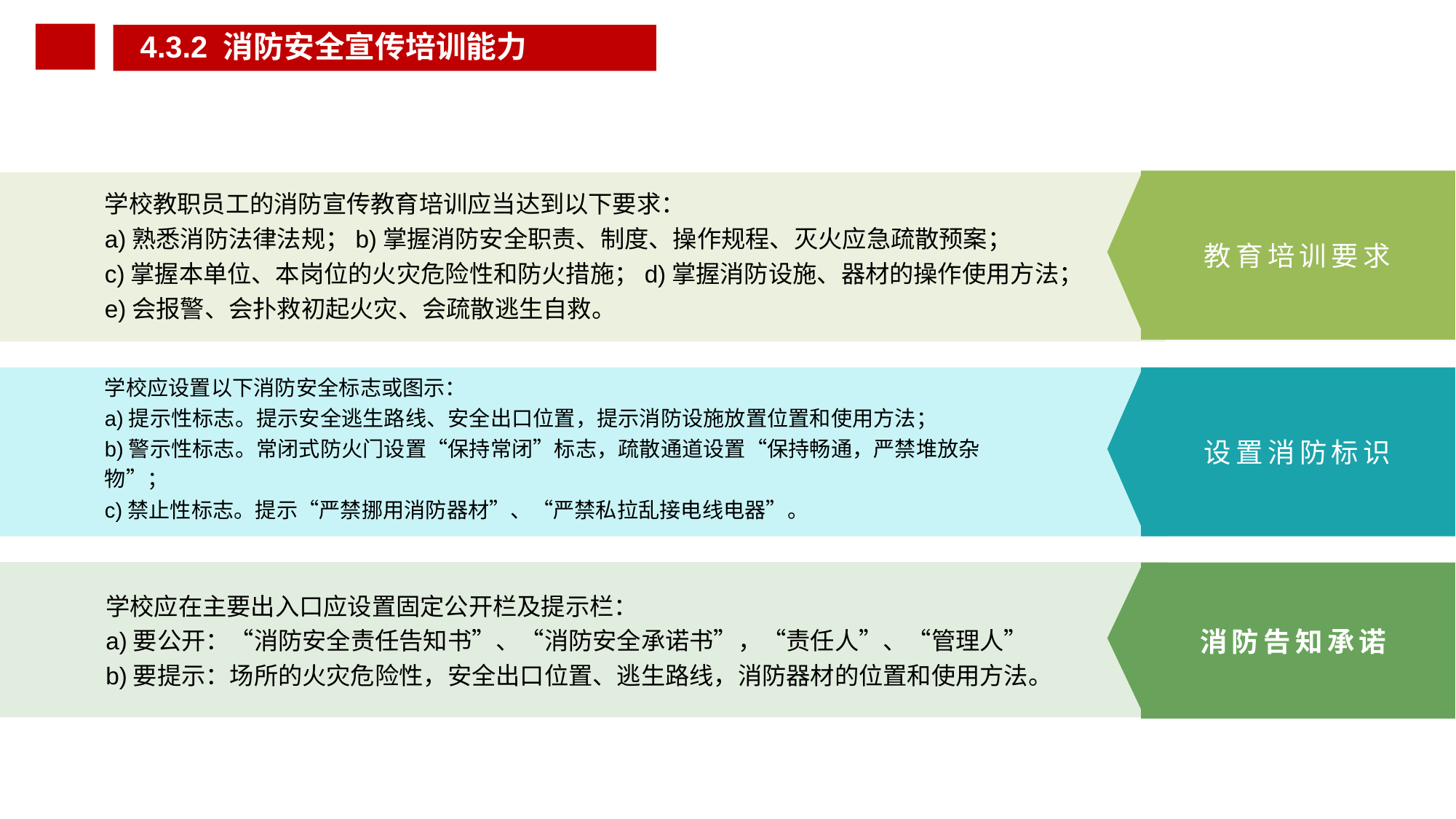

4.3.2 消防安全宣传培训能力

学校教职员工的消防宣传教育培训应当达到以下要求：
a)熟悉消防法律法规；b)掌握消防安全职责、制度、操作规程、灭火应急疏散预案；
c)掌握本单位、本岗位的火灾危险性和防火措施；d)掌握消防设施、器材的操作使用方法；e)会报警、会扑救初起火灾、会疏散逃生自救。
教育培训要求

学校应设置以下消防安全标志或图示：
a)提示性标志。提示安全逃生路线、安全出口位置，提示消防设施放置位置和使用方法；
b)警示性标志。常闭式防火门设置“保持常闭”标志，疏散通道设置“保持畅通，严禁堆放杂物”；
c)禁止性标志。提示“严禁挪用消防器材”、“严禁私拉乱接电线电器”。

设置消防标识

学校应在主要出入口应设置固定公开栏及提示栏：
a)要公开：“消防安全责任告知书”、“消防安全承诺书”，“责任人”、“管理人”
b)要提示：场所的火灾危险性，安全出口位置、逃生路线，消防器材的位置和使用方法。
消防告知承诺